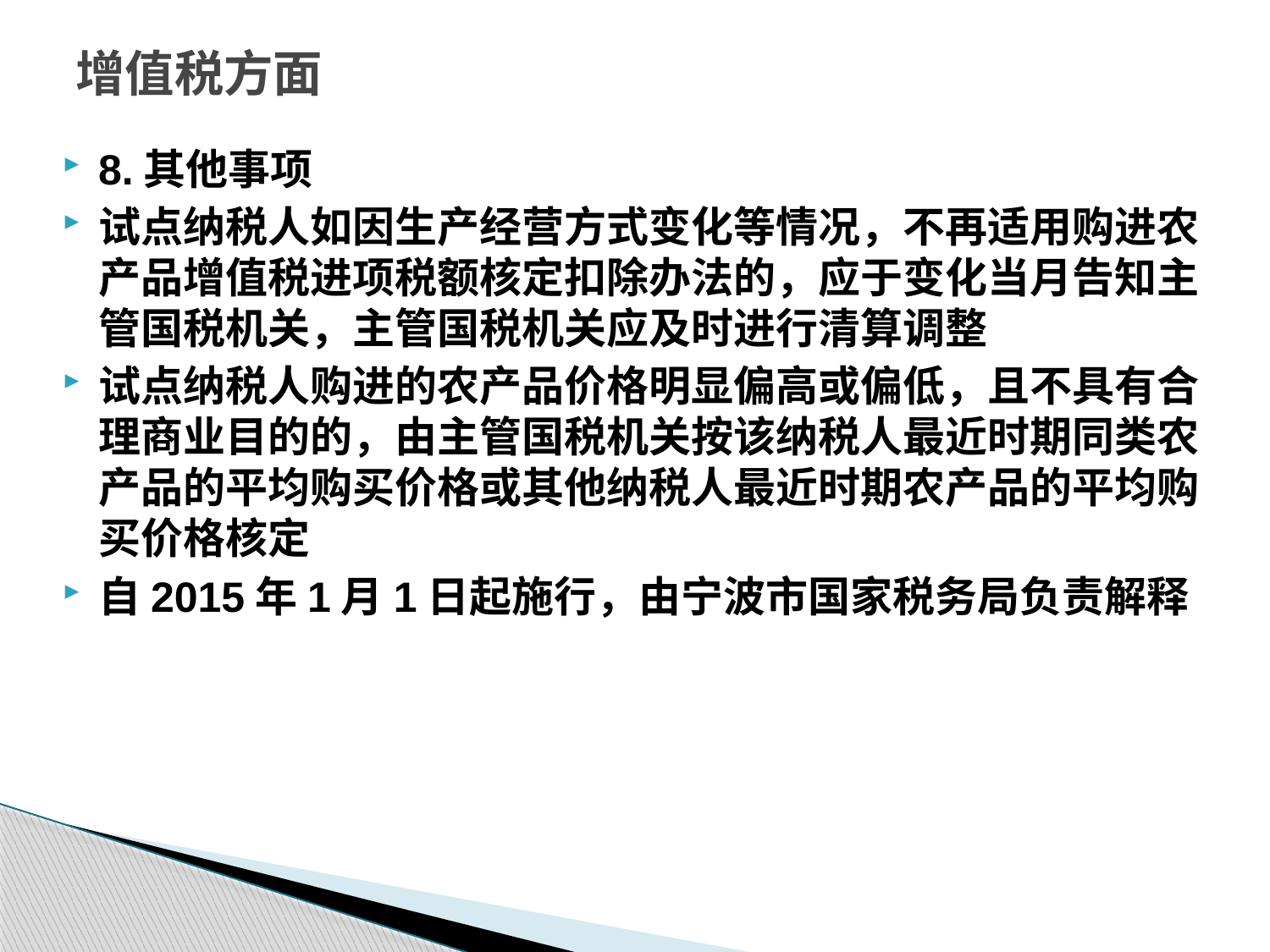

# 增值税方面
8.其他事项
试点纳税人如因生产经营方式变化等情况，不再适用购进农产品增值税进项税额核定扣除办法的，应于变化当月告知主管国税机关，主管国税机关应及时进行清算调整
试点纳税人购进的农产品价格明显偏高或偏低，且不具有合理商业目的的，由主管国税机关按该纳税人最近时期同类农产品的平均购买价格或其他纳税人最近时期农产品的平均购买价格核定
自2015年1月1日起施行，由宁波市国家税务局负责解释